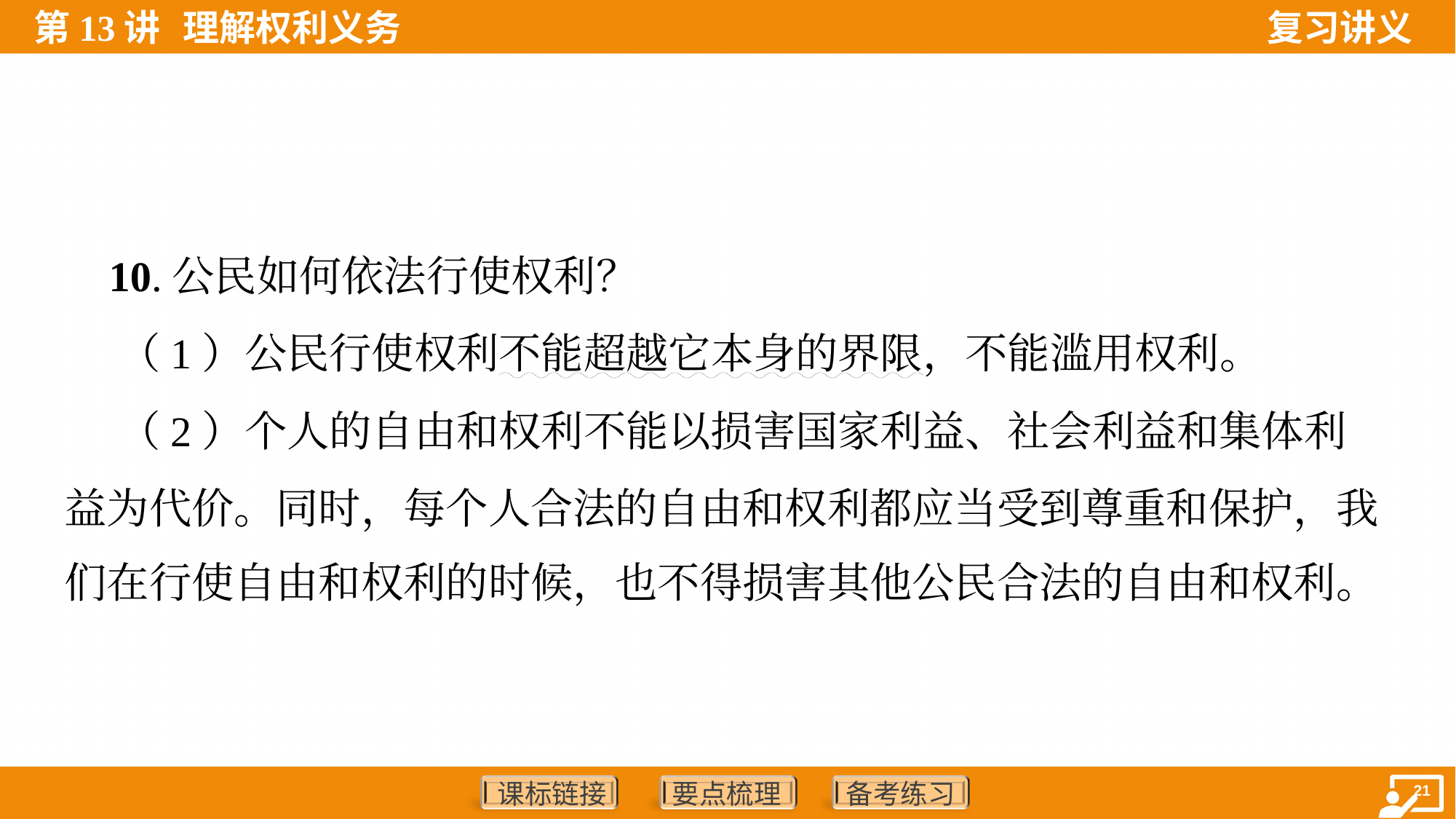

10.公民如何依法行使权利？
    （1）公民行使权利不能超越它本身的界限，不能滥用权利。
    （2）个人的自由和权利不能以损害国家利益、社会利益和集体利
益为代价。同时，每个人合法的自由和权利都应当受到尊重和保护，我
们在行使自由和权利的时候，也不得损害其他公民合法的自由和权利。